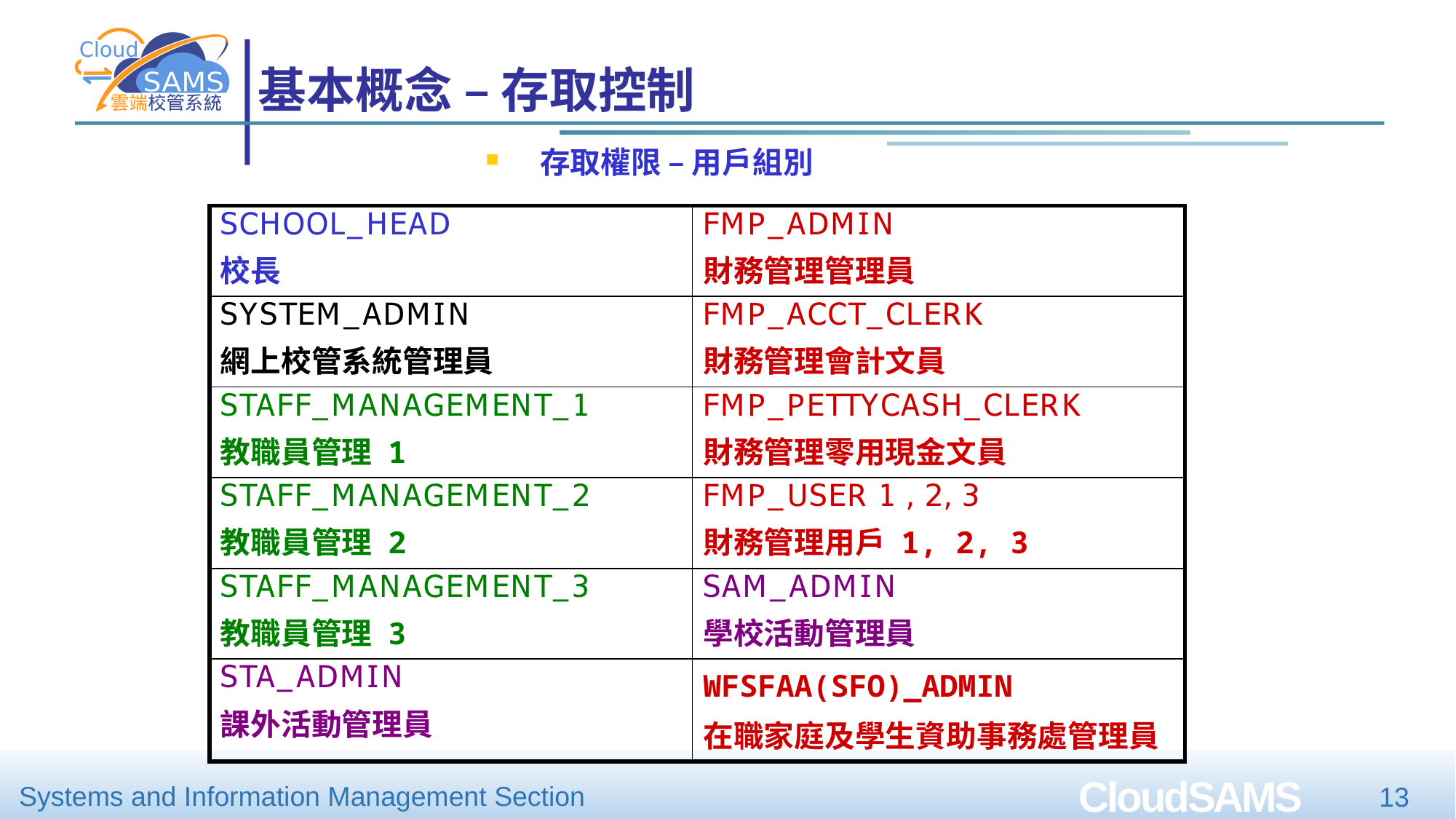

# 基本概念 – 存取控制
存取權限 – 用戶組別
| SCHOOL\_HEAD 校長 | FMP\_ADMIN 財務管理管理員 |
| --- | --- |
| SYSTEM\_ADMIN 網上校管系統管理員 | FMP\_ACCT\_CLERK 財務管理會計文員 |
| STAFF\_MANAGEMENT\_1 教職員管理 1 | FMP\_PETTYCASH\_CLERK 財務管理零用現金文員 |
| STAFF\_MANAGEMENT\_2 教職員管理 2 | FMP\_USER 1 , 2, 3 財務管理用戶 1, 2, 3 |
| STAFF\_MANAGEMENT\_3 教職員管理 3 | SAM\_ADMIN 學校活動管理員 |
| STA\_ADMIN 課外活動管理員 | WFSFAA(SFO)\_ADMIN 在職家庭及學生資助事務處管理員 |
13